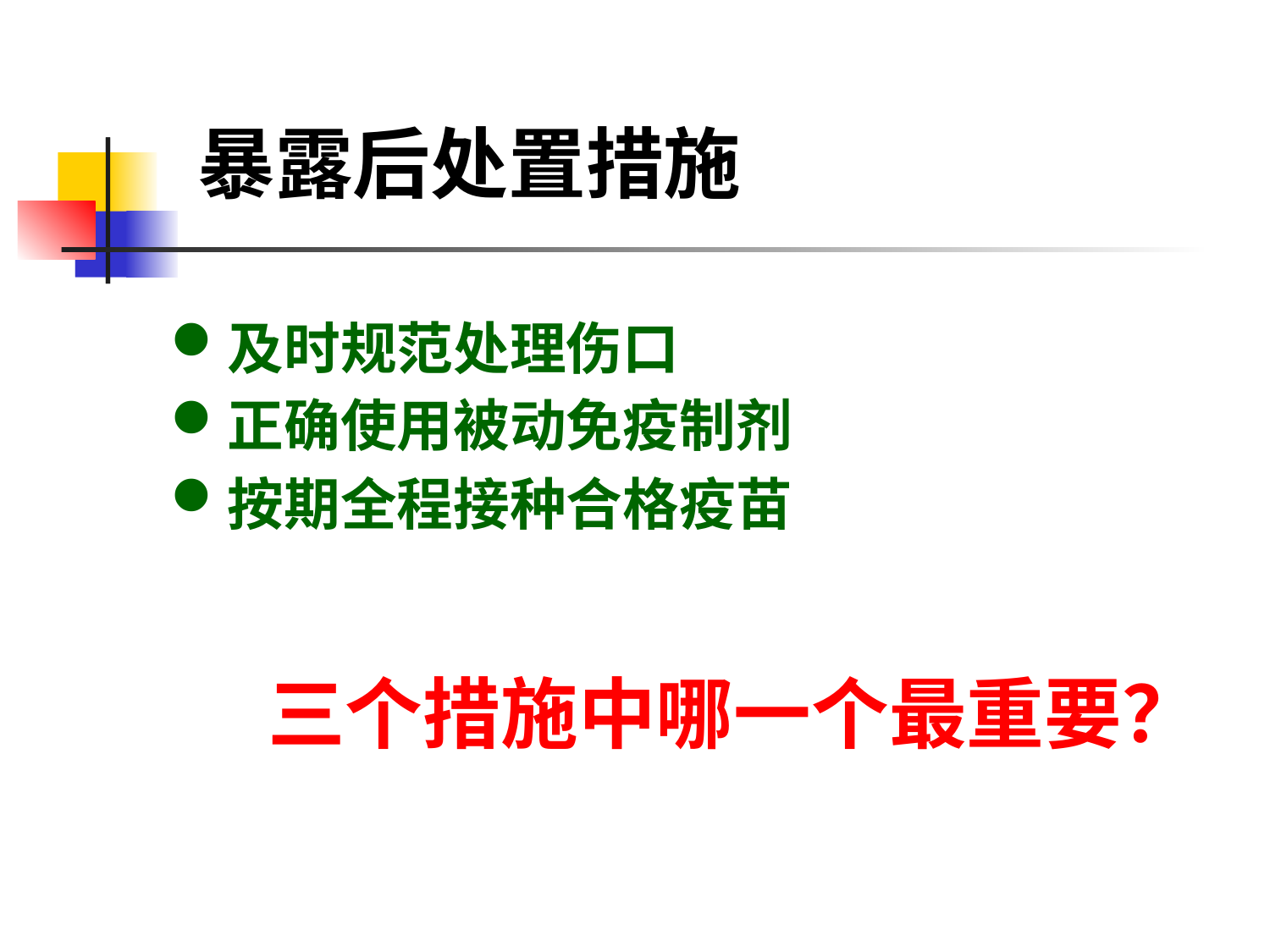

暴露后处置措施
及时规范处理伤口
正确使用被动免疫制剂
按期全程接种合格疫苗
# 三个措施中哪一个最重要？